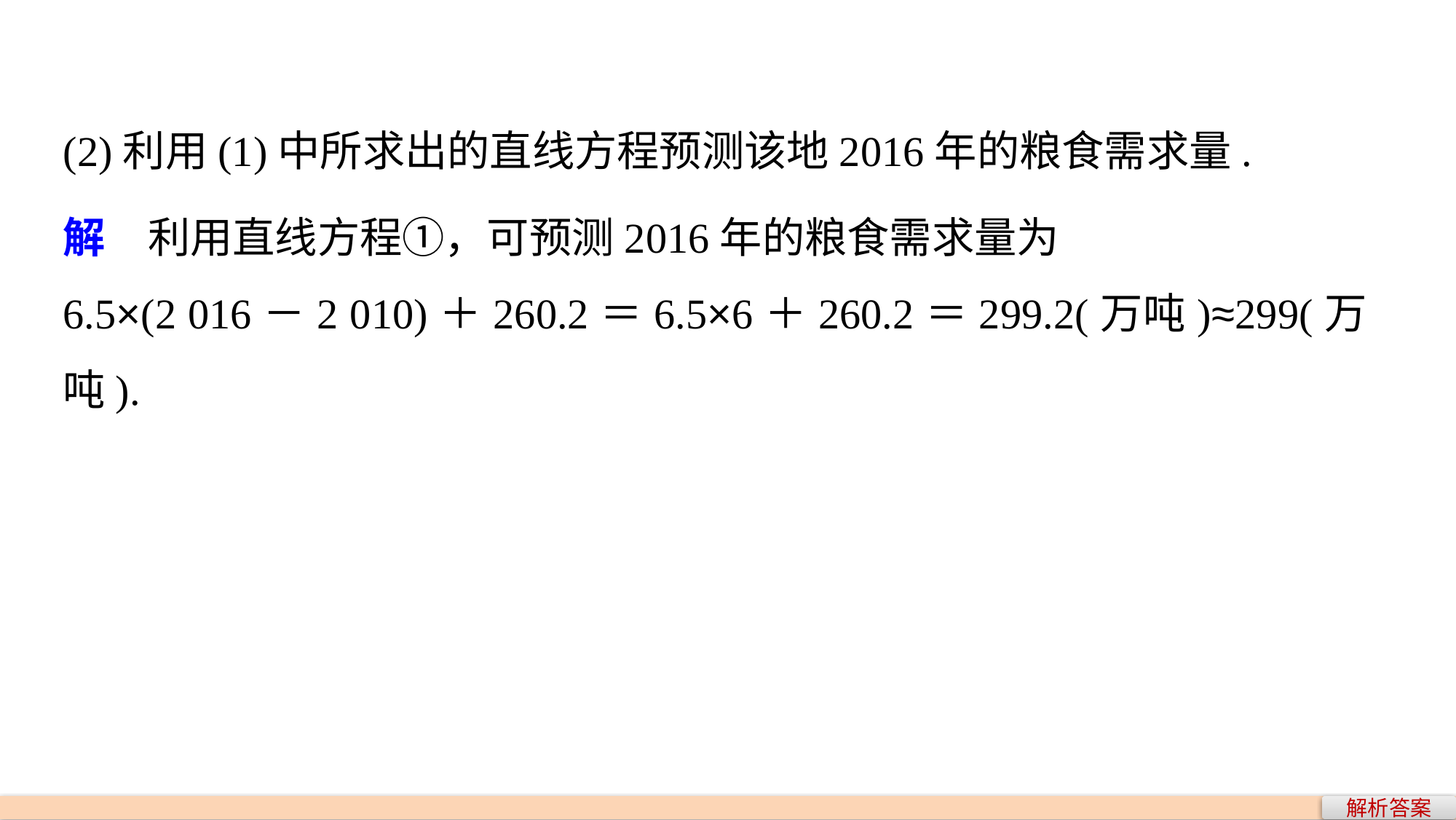

(2)利用(1)中所求出的直线方程预测该地2016年的粮食需求量.
解　利用直线方程①，可预测2016年的粮食需求量为
6.5×(2 016－2 010)＋260.2＝6.5×6＋260.2＝299.2(万吨)≈299(万吨).
解析答案